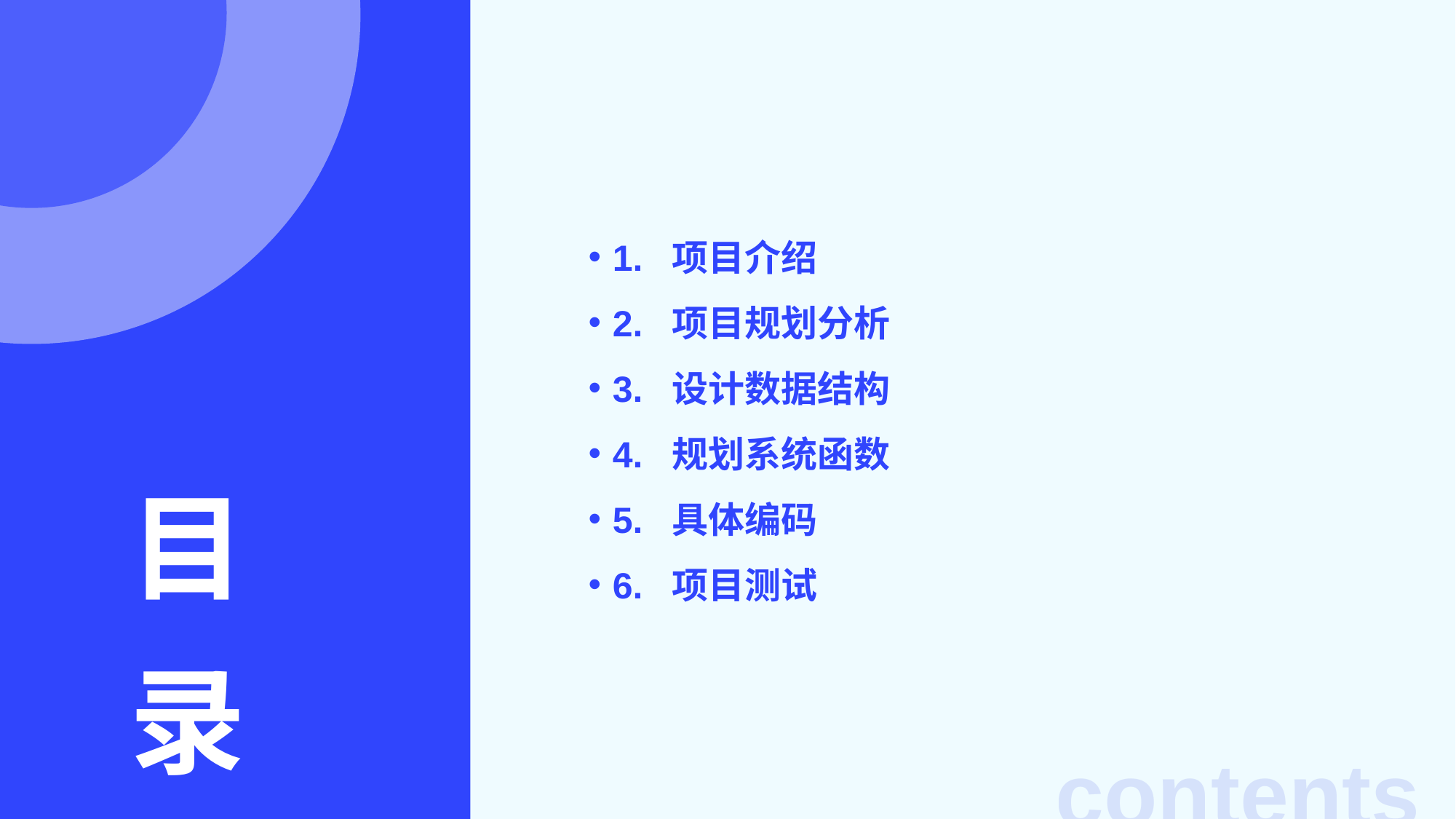

1.  项目介绍
2.  项目规划分析
3.  设计数据结构
4.  规划系统函数
5.  具体编码
6.  项目测试
目
录
contents